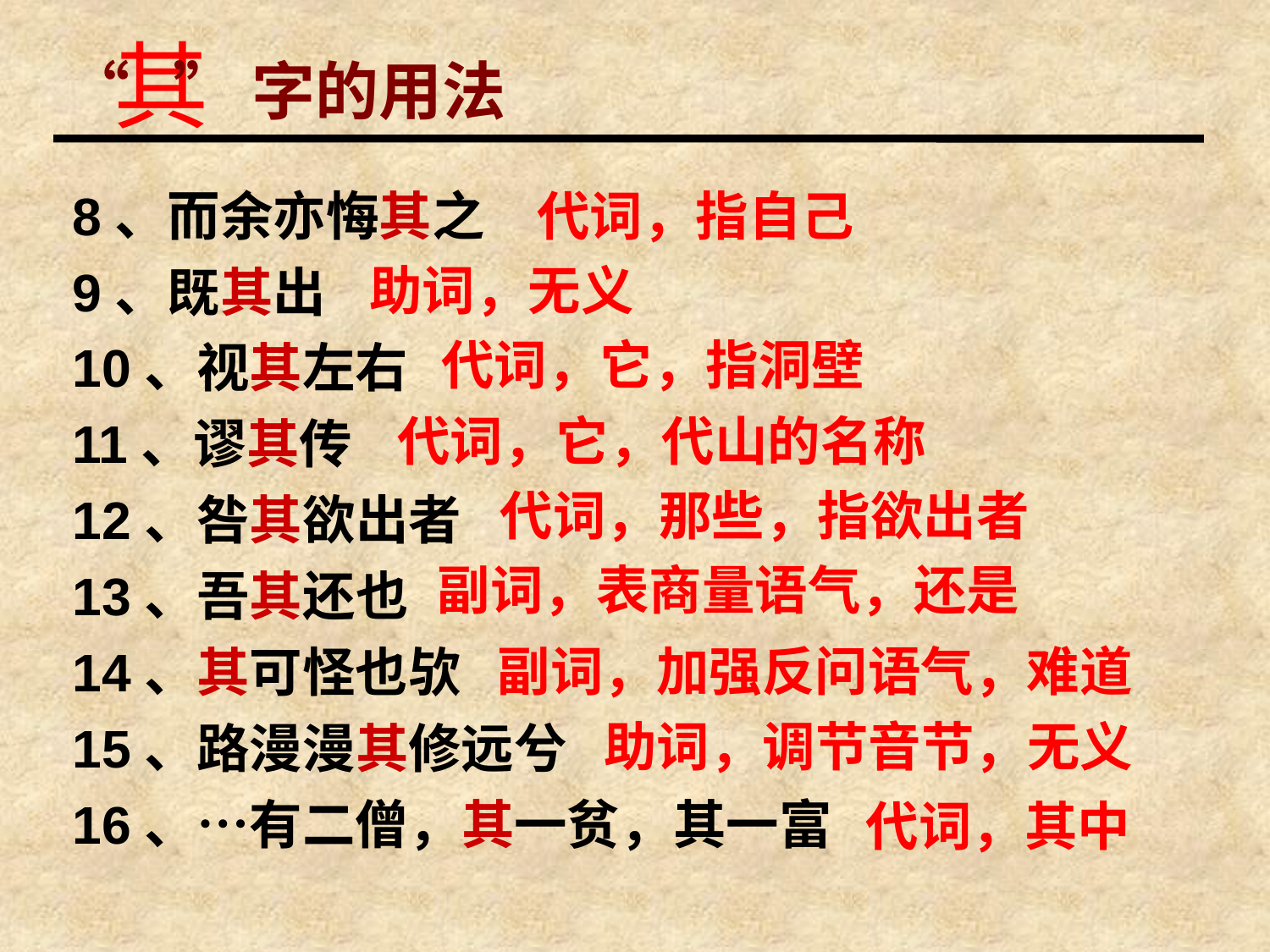

其
“   ”字的用法

8、而余亦悔其之
9、既其出
10、视其左右
11、谬其传
12、咎其欲出者
13、吾其还也
14、其可怪也欤
15、路漫漫其修远兮
16、…有二僧，其一贫，其一富
代词，指自己
助词，无义
代词，它，指洞壁
代词，它，代山的名称
代词，那些，指欲出者
副词，表商量语气，还是
副词，加强反问语气，难道
助词，调节音节，无义
代词，其中